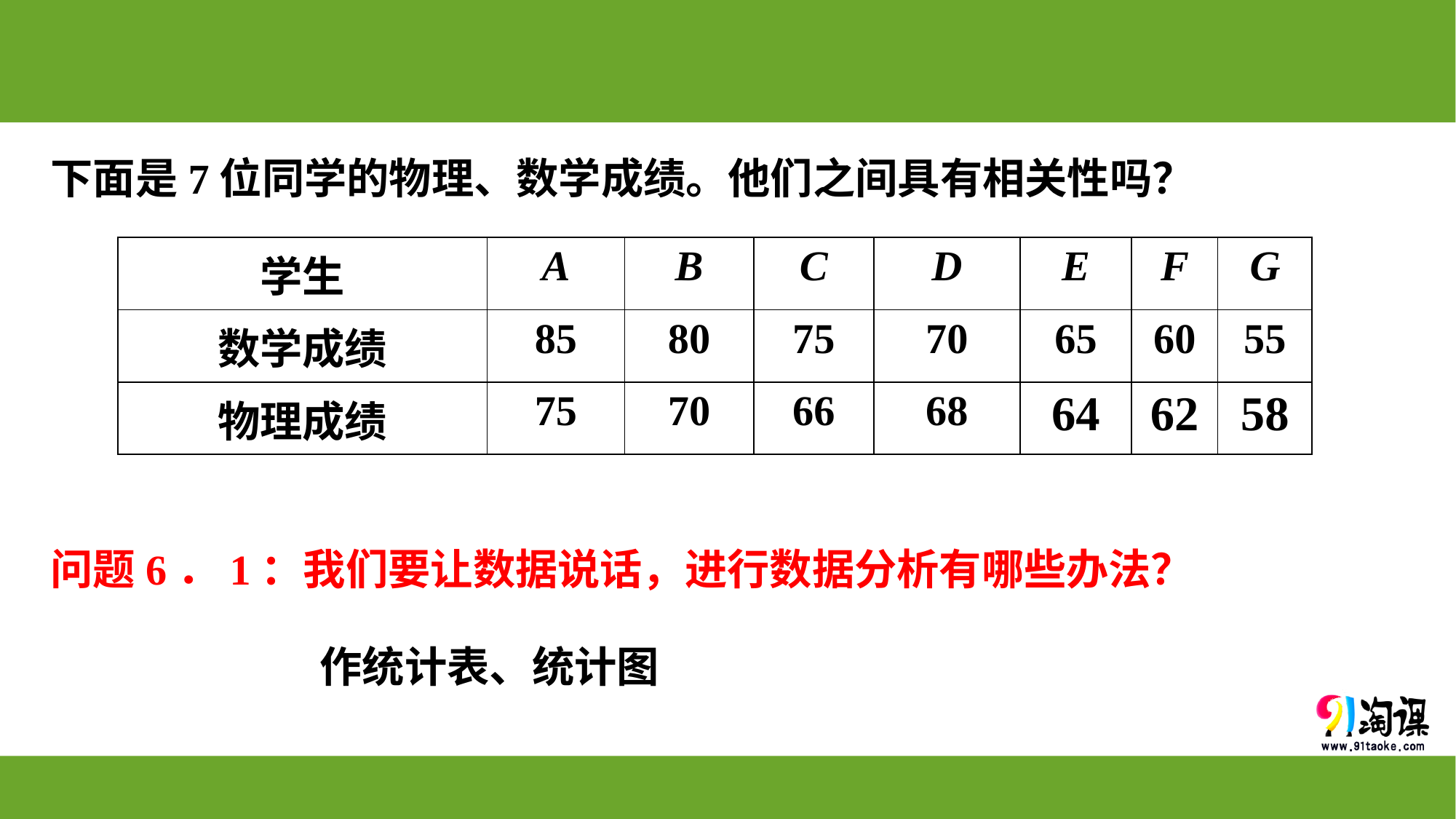

# 下面是7位同学的物理、数学成绩。他们之间具有相关性吗？
| 学生 | A | B | C | D | E | F | G |
| --- | --- | --- | --- | --- | --- | --- | --- |
| 数学成绩 | 85 | 80 | 75 | 70 | 65 | 60 | 55 |
| 物理成绩 | 75 | 70 | 66 | 68 | 64 | 62 | 58 |
问题6．1：我们要让数据说话，进行数据分析有哪些办法？
 作统计表、统计图